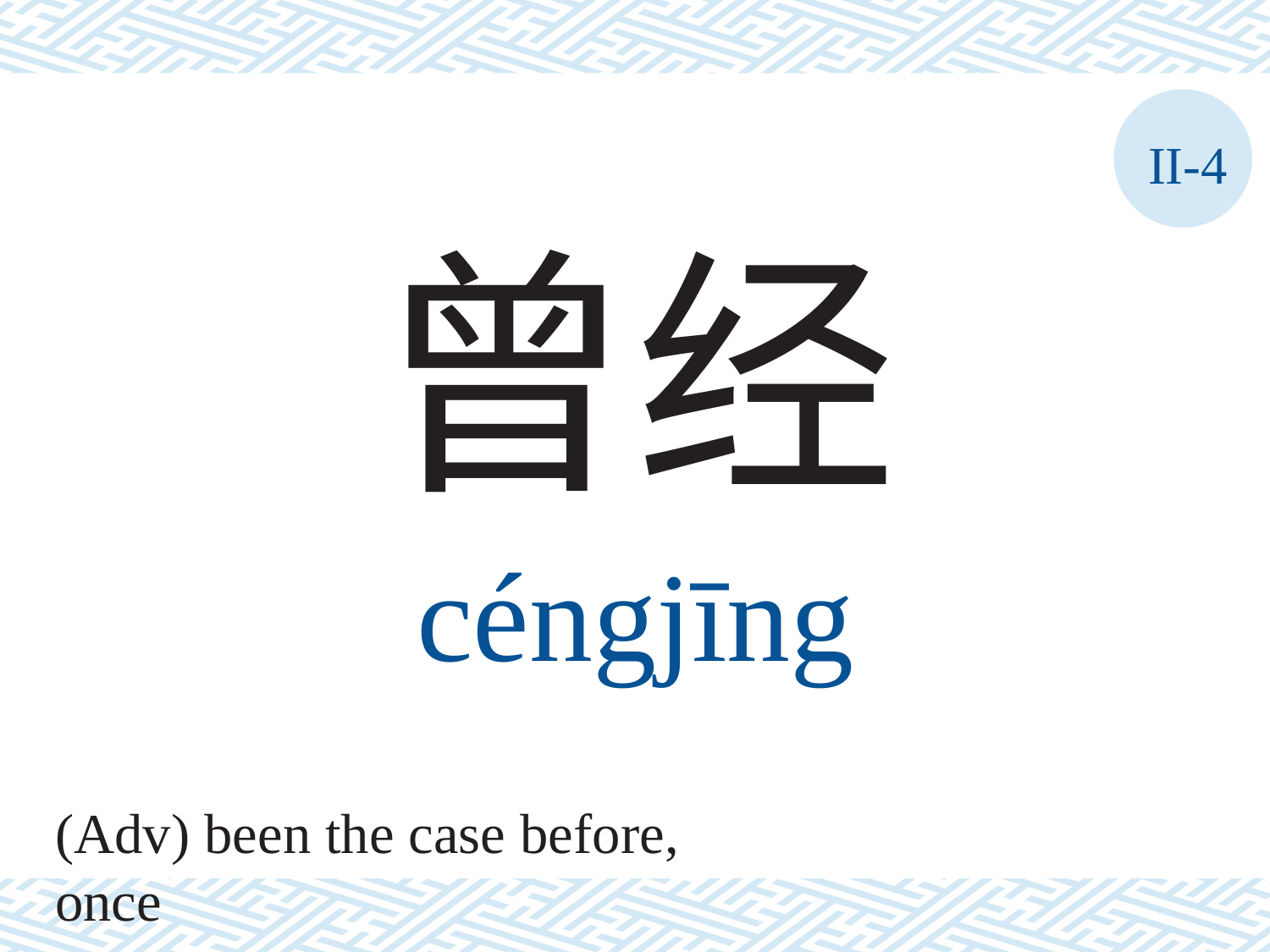

II-4
曾经
céngjīng
(Adv) been the case before, once